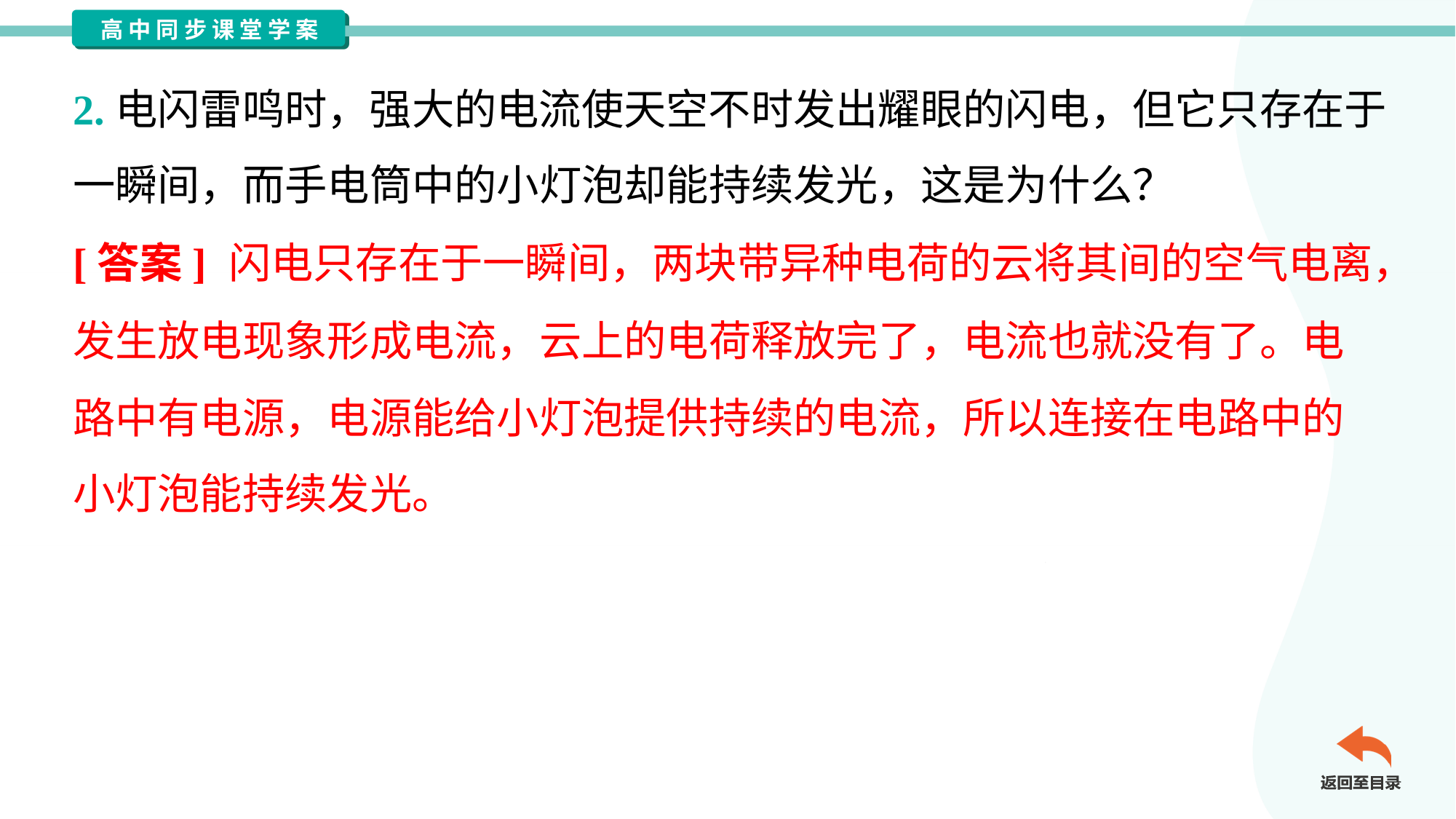

2.电闪雷鸣时，强大的电流使天空不时发出耀眼的闪电，但它只存在于
一瞬间，而手电筒中的小灯泡却能持续发光，这是为什么？
[答案] 闪电只存在于一瞬间，两块带异种电荷的云将其间的空气电离，
发生放电现象形成电流，云上的电荷释放完了，电流也就没有了。电
路中有电源，电源能给小灯泡提供持续的电流，所以连接在电路中的
小灯泡能持续发光。